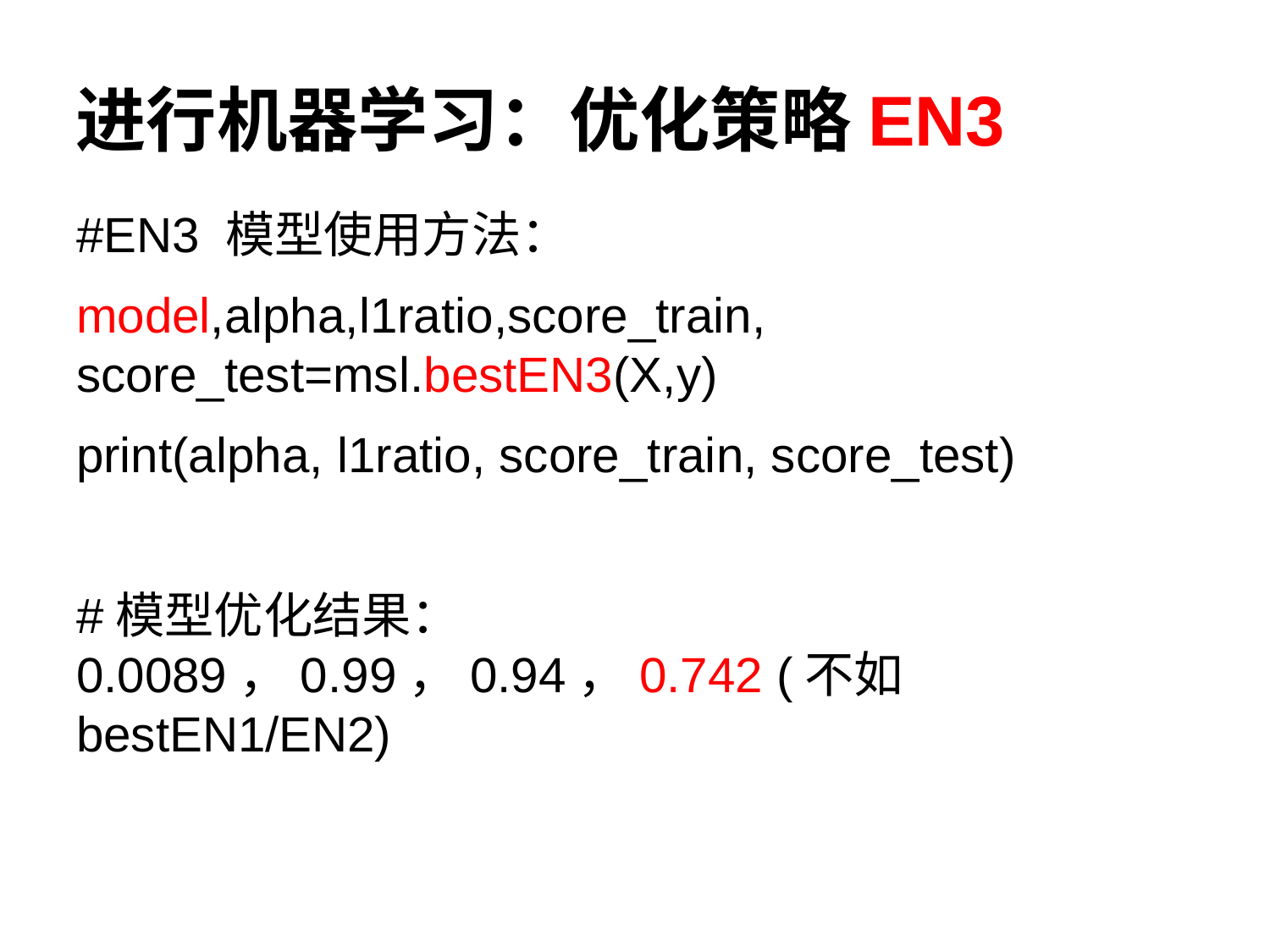

# 进行机器学习：优化策略EN3
#EN3 模型使用方法：
model,alpha,l1ratio,score_train, score_test=msl.bestEN3(X,y)
print(alpha, l1ratio, score_train, score_test)

#模型优化结果：0.0089，0.99，0.94，0.742 (不如bestEN1/EN2)